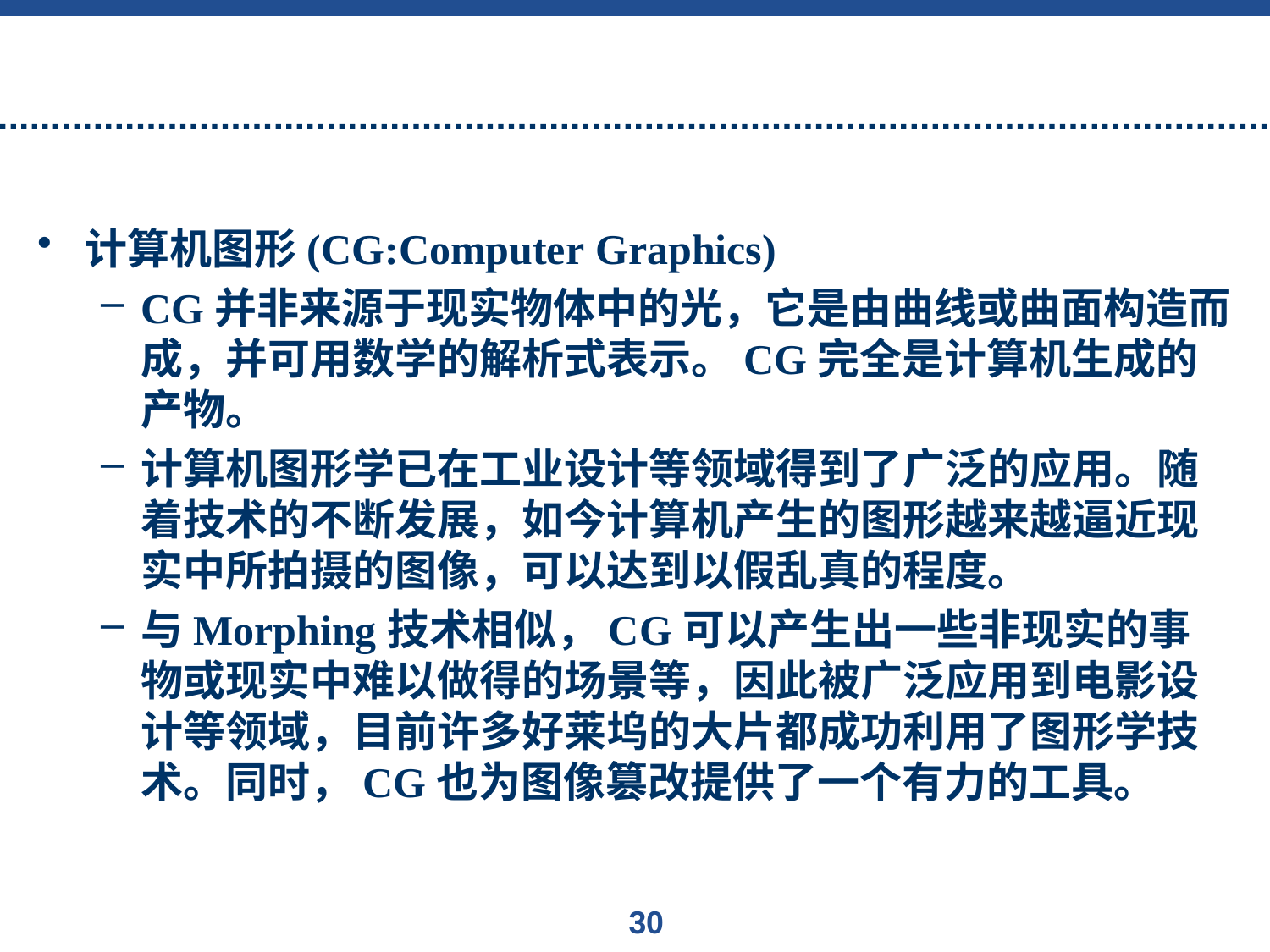

#
计算机图形(CG:Computer Graphics)
CG并非来源于现实物体中的光，它是由曲线或曲面构造而成，并可用数学的解析式表示。CG完全是计算机生成的产物。
计算机图形学已在工业设计等领域得到了广泛的应用。随着技术的不断发展，如今计算机产生的图形越来越逼近现实中所拍摄的图像，可以达到以假乱真的程度。
与Morphing技术相似，CG可以产生出一些非现实的事物或现实中难以做得的场景等，因此被广泛应用到电影设计等领域，目前许多好莱坞的大片都成功利用了图形学技术。同时，CG也为图像篡改提供了一个有力的工具。
30